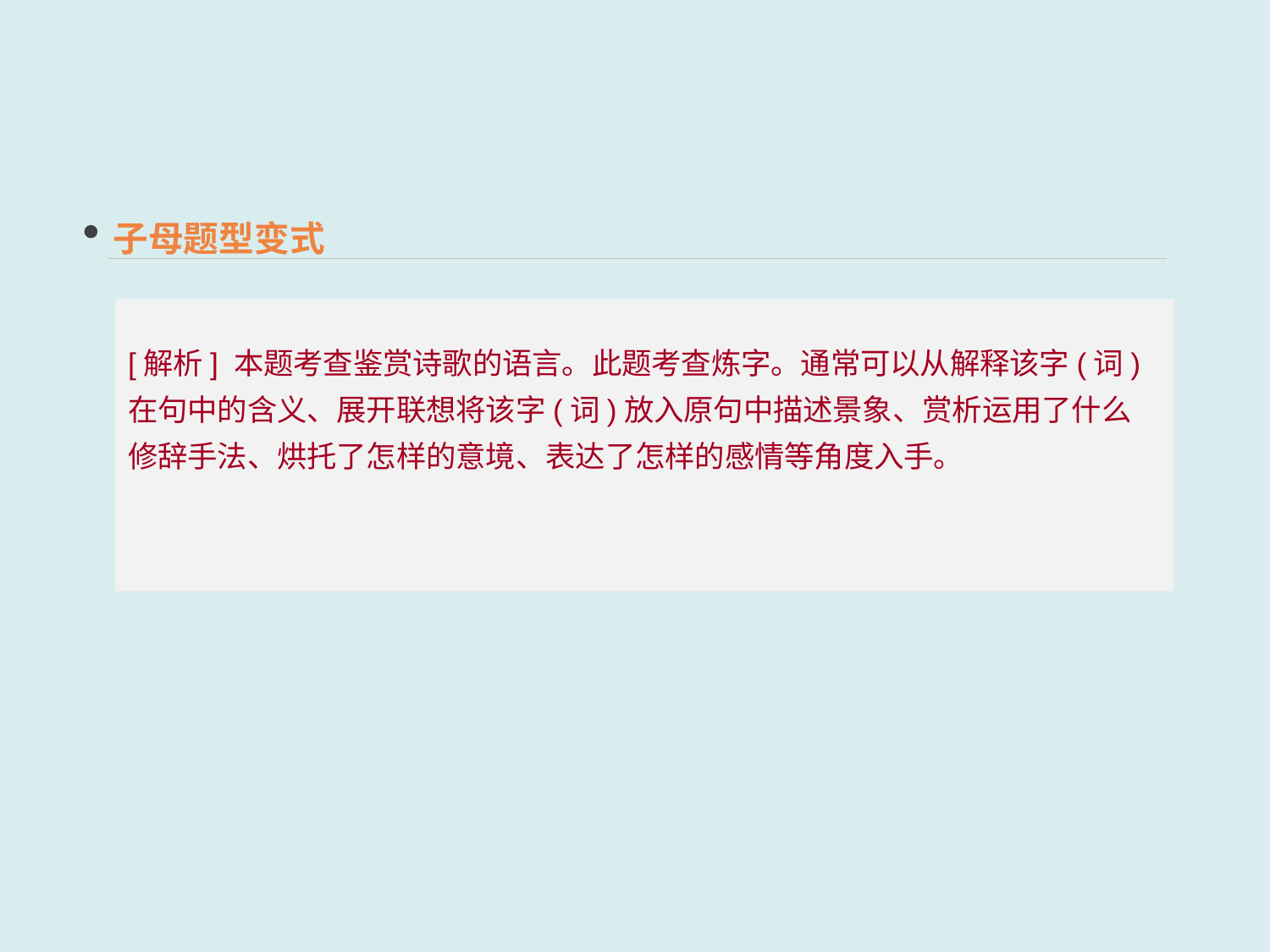

子母题型变式

[解析] 本题考查鉴赏诗歌的语言。此题考查炼字。通常可以从解释该字(词)在句中的含义、展开联想将该字(词)放入原句中描述景象、赏析运用了什么修辞手法、烘托了怎样的意境、表达了怎样的感情等角度入手。